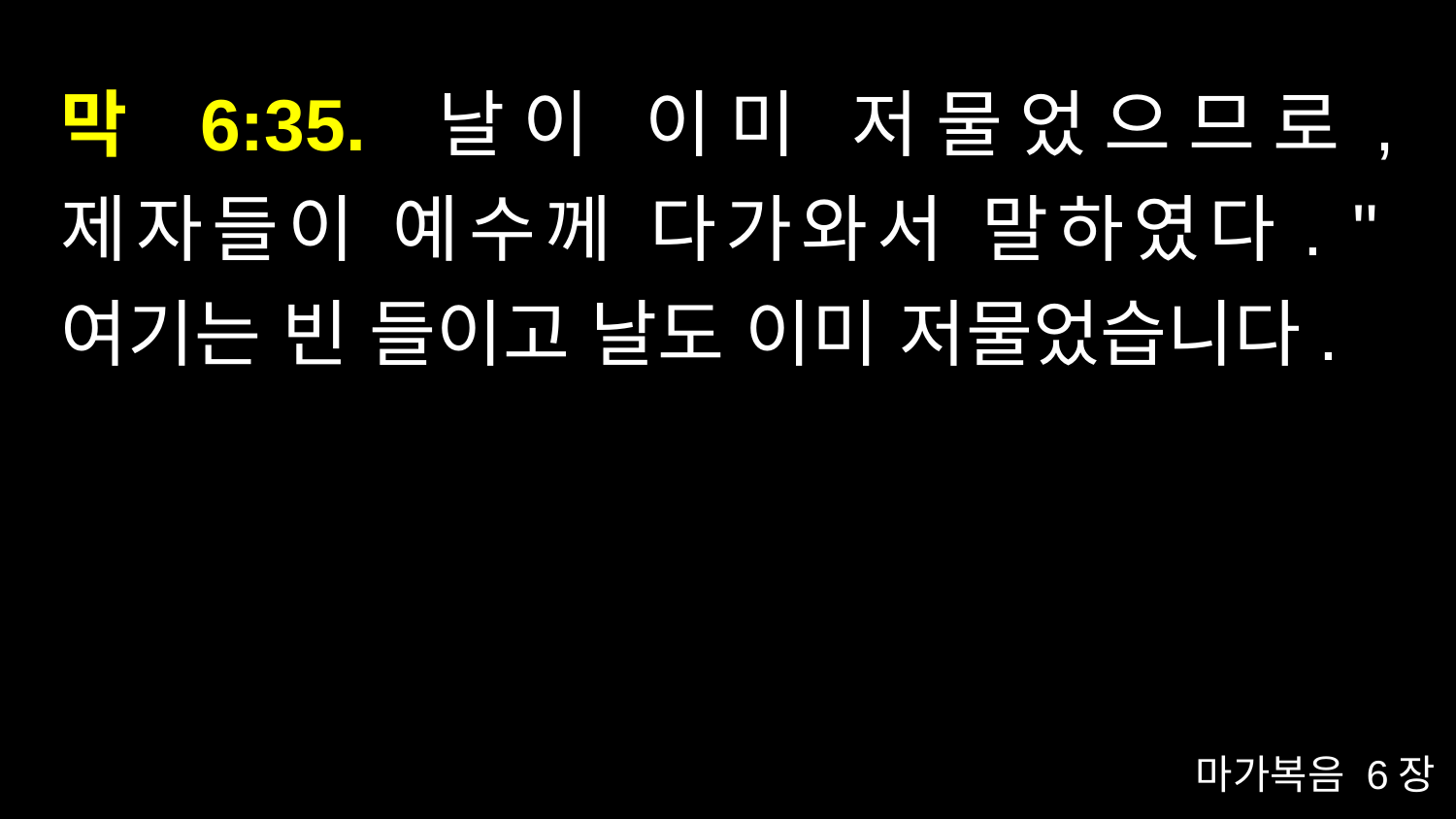

# 막 6:35. 날이 이미 저물었으므로, 제자들이 예수께 다가와서 말하였다. "여기는 빈 들이고 날도 이미 저물었습니다.
마가복음 6장